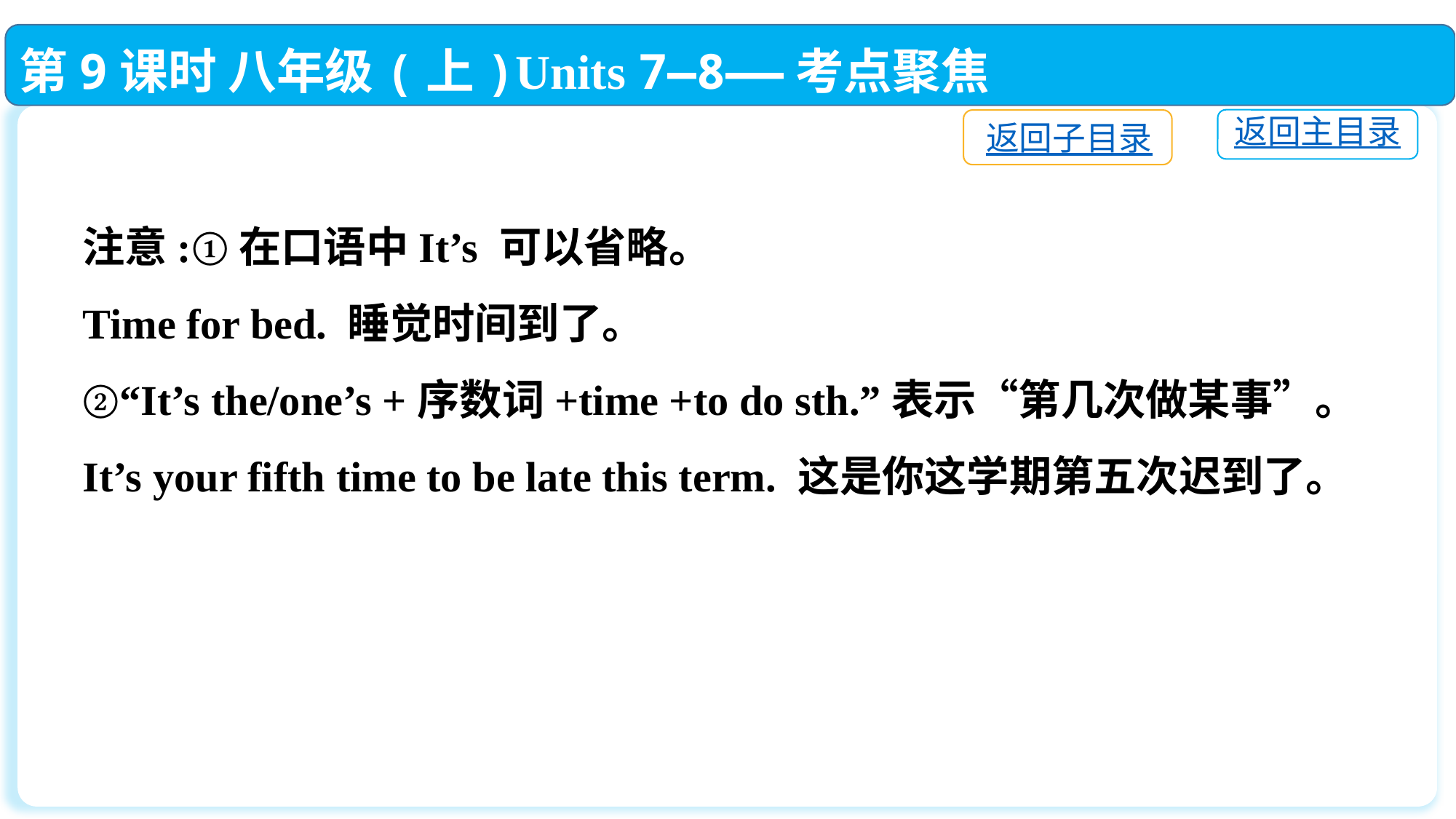

第9课时 八年级(上)Units 7—8——考点聚焦

返回主目录

返回子目录
注意:①在口语中It’s 可以省略。
Time for bed. 睡觉时间到了。
②“It’s the/one’s +序数词+time +to do sth.”表示“第几次做某事”。
It’s your fifth time to be late this term. 这是你这学期第五次迟到了。